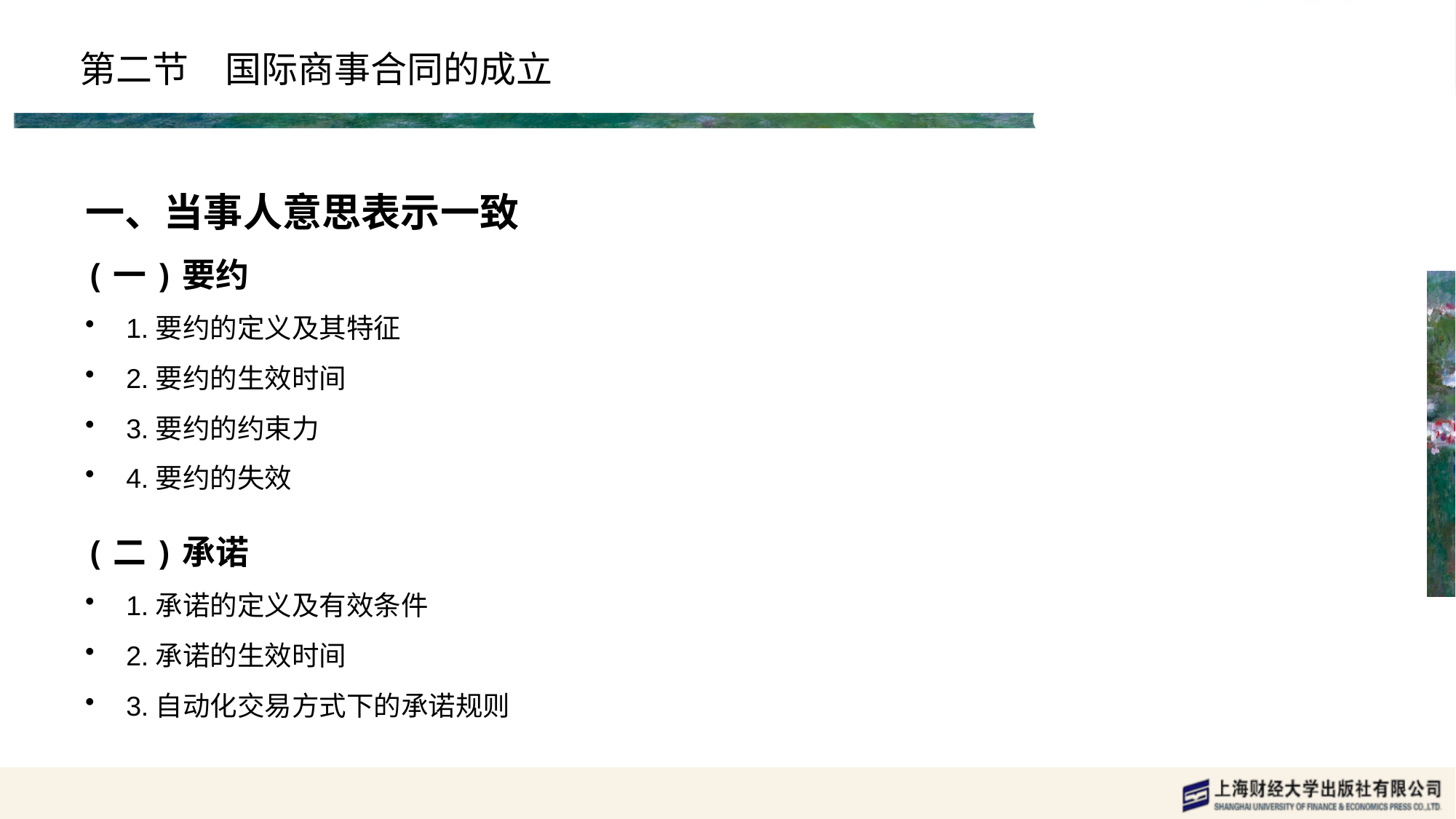

# 第二节　国际商事合同的成立
一、当事人意思表示一致
(一)要约
1.要约的定义及其特征
2.要约的生效时间
3.要约的约束力
4.要约的失效
(二)承诺
1.承诺的定义及有效条件
2.承诺的生效时间
3.自动化交易方式下的承诺规则